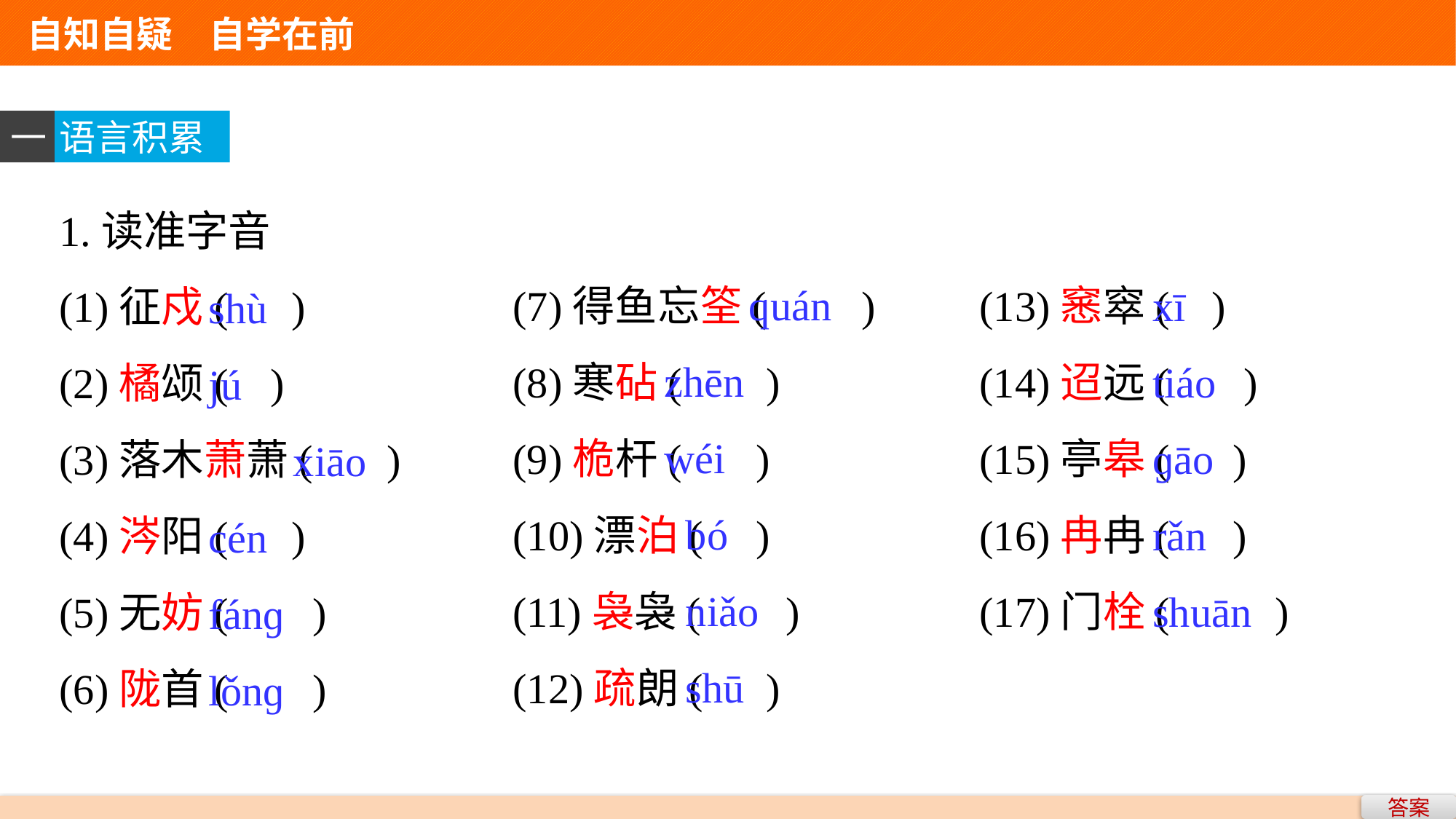

自知自疑　自学在前
一
语言积累
1.读准字音
(1)征戍(      )
(2)橘颂(    )
(3)落木萧萧(       )
(4)涔阳(      )
(5)无妨(        )
(6)陇首(        )
        quán
zhēn
wéi
  bó
  niǎo
  shū
xī
tiáo
ɡāo
rǎn
shuān
(7)得鱼忘筌(         )
(8)寒砧(        )
(9)桅杆(       )
(10)漂泊(     )
(11)袅袅(        )
(12)疏朗(      )
(13)窸窣(    )
(14)迢远(       )
(15)亭皋(      )
(16)冉冉(      )
(17)门栓(          )
shù
jú
        xiāo
cén
fánɡ
lǒnɡ
答案